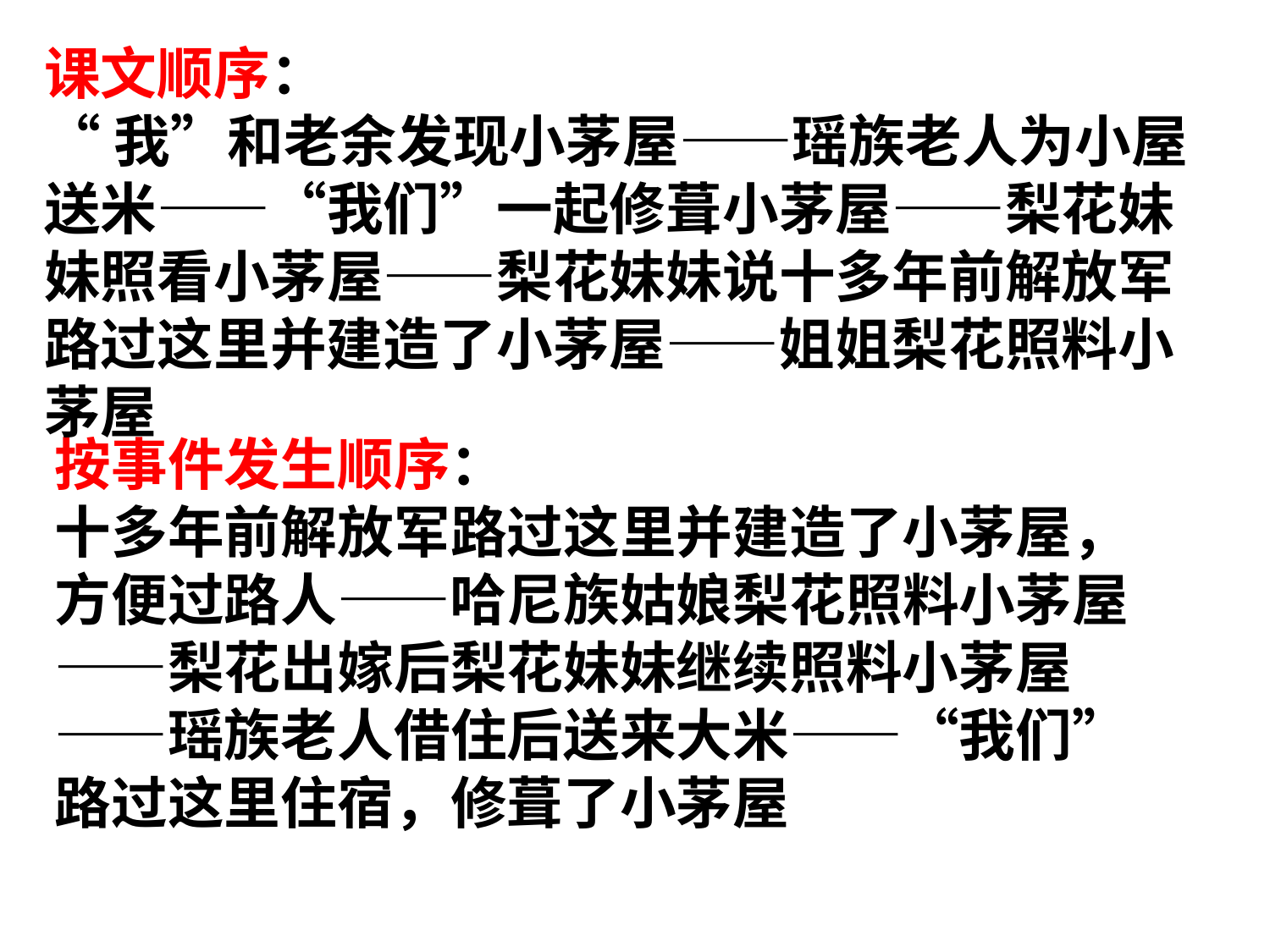

课文顺序：
“我”和老余发现小茅屋——瑶族老人为小屋送米——“我们”一起修葺小茅屋——梨花妹妹照看小茅屋——梨花妹妹说十多年前解放军路过这里并建造了小茅屋——姐姐梨花照料小茅屋
按事件发生顺序：
十多年前解放军路过这里并建造了小茅屋，方便过路人——哈尼族姑娘梨花照料小茅屋——梨花出嫁后梨花妹妹继续照料小茅屋——瑶族老人借住后送来大米——“我们”路过这里住宿，修葺了小茅屋